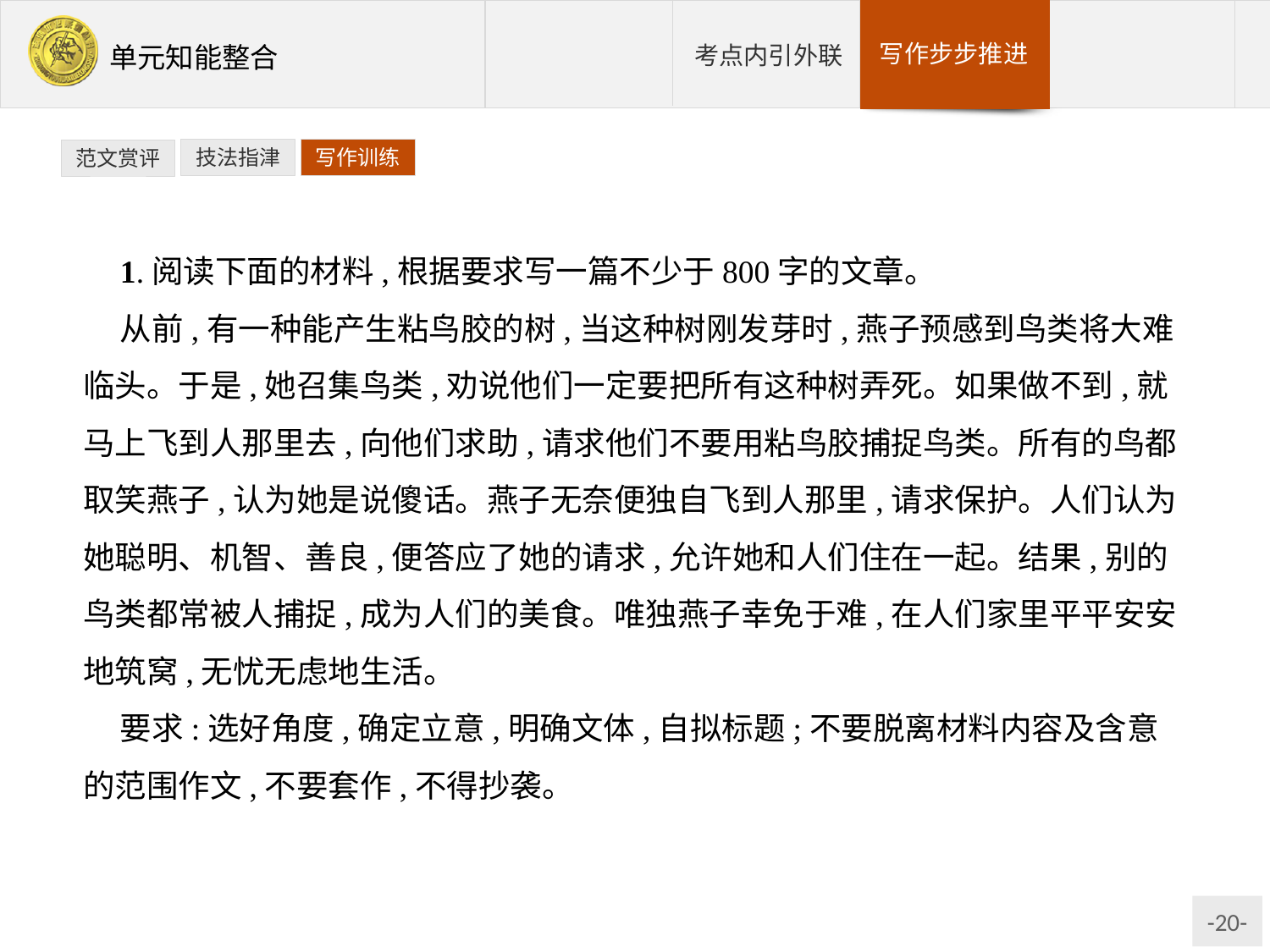

技法指津
写作训练
范文赏评
1.阅读下面的材料,根据要求写一篇不少于800字的文章。
从前,有一种能产生粘鸟胶的树,当这种树刚发芽时,燕子预感到鸟类将大难临头。于是,她召集鸟类,劝说他们一定要把所有这种树弄死。如果做不到,就马上飞到人那里去,向他们求助,请求他们不要用粘鸟胶捕捉鸟类。所有的鸟都取笑燕子,认为她是说傻话。燕子无奈便独自飞到人那里,请求保护。人们认为她聪明、机智、善良,便答应了她的请求,允许她和人们住在一起。结果,别的鸟类都常被人捕捉,成为人们的美食。唯独燕子幸免于难,在人们家里平平安安地筑窝,无忧无虑地生活。
要求:选好角度,确定立意,明确文体,自拟标题;不要脱离材料内容及含意的范围作文,不要套作,不得抄袭。